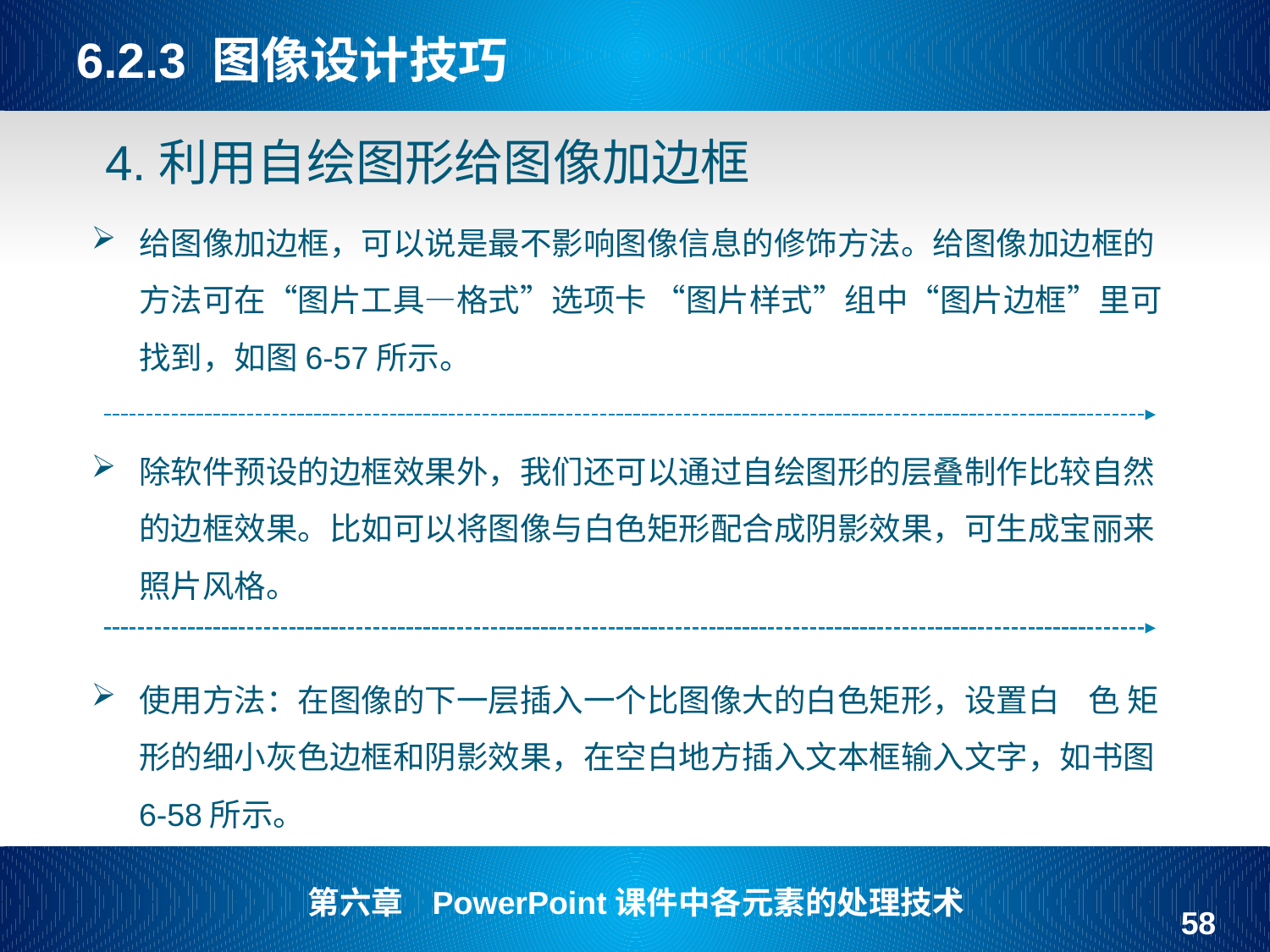

# 6.2.3 图像设计技巧
4.利用自绘图形给图像加边框
给图像加边框，可以说是最不影响图像信息的修饰方法。给图像加边框的方法可在“图片工具—格式”选项卡 “图片样式”组中“图片边框”里可找到，如图6-57所示。

除软件预设的边框效果外，我们还可以通过自绘图形的层叠制作比较自然的边框效果。比如可以将图像与白色矩形配合成阴影效果，可生成宝丽来照片风格。

使用方法：在图像的下一层插入一个比图像大的白色矩形，设置白    色 矩形的细小灰色边框和阴影效果，在空白地方插入文本框输入文字，如书图6-58所示。

58